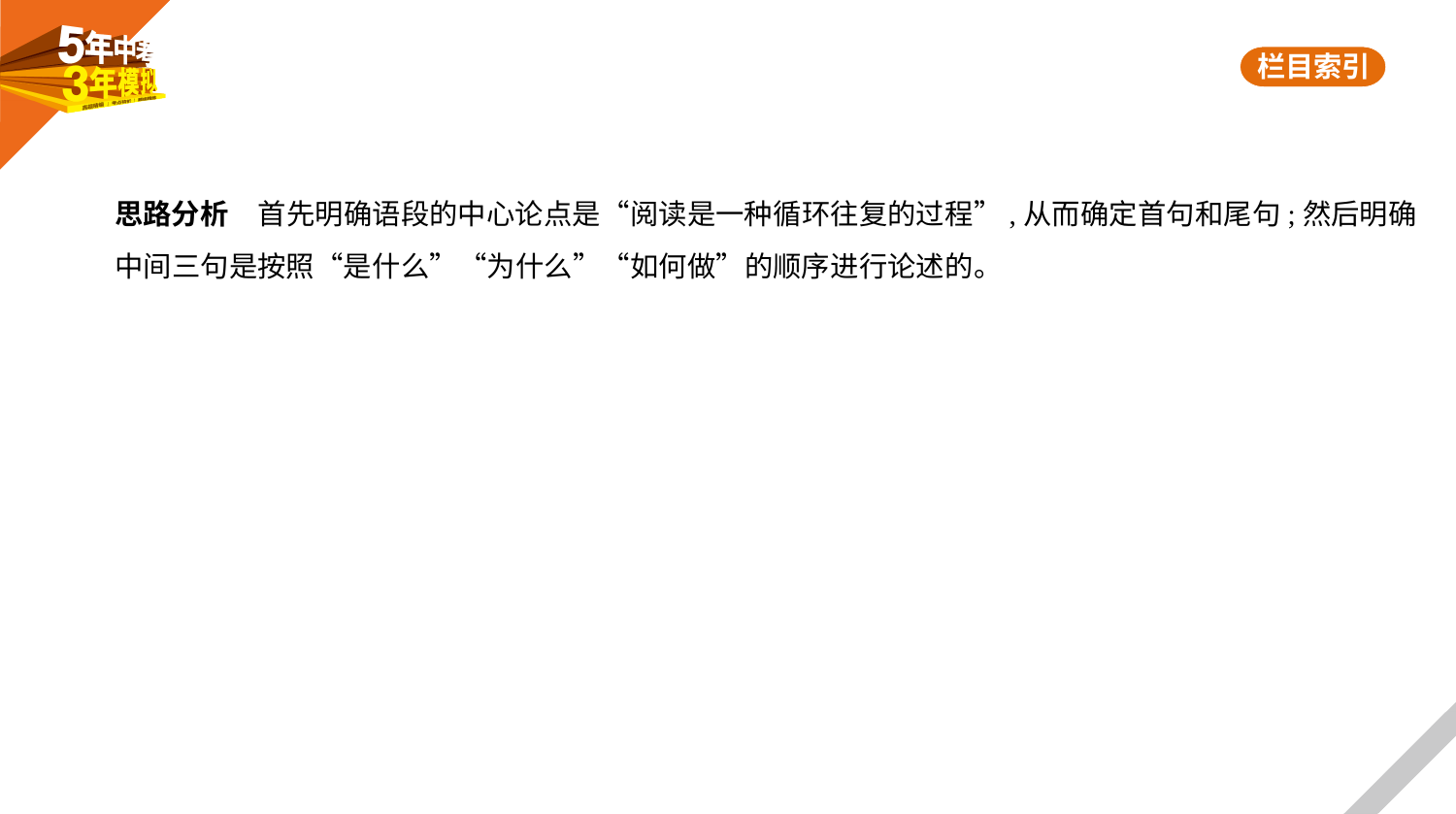

思路分析　首先明确语段的中心论点是“阅读是一种循环往复的过程”,从而确定首句和尾句;然后明确
中间三句是按照“是什么”“为什么”“如何做”的顺序进行论述的。